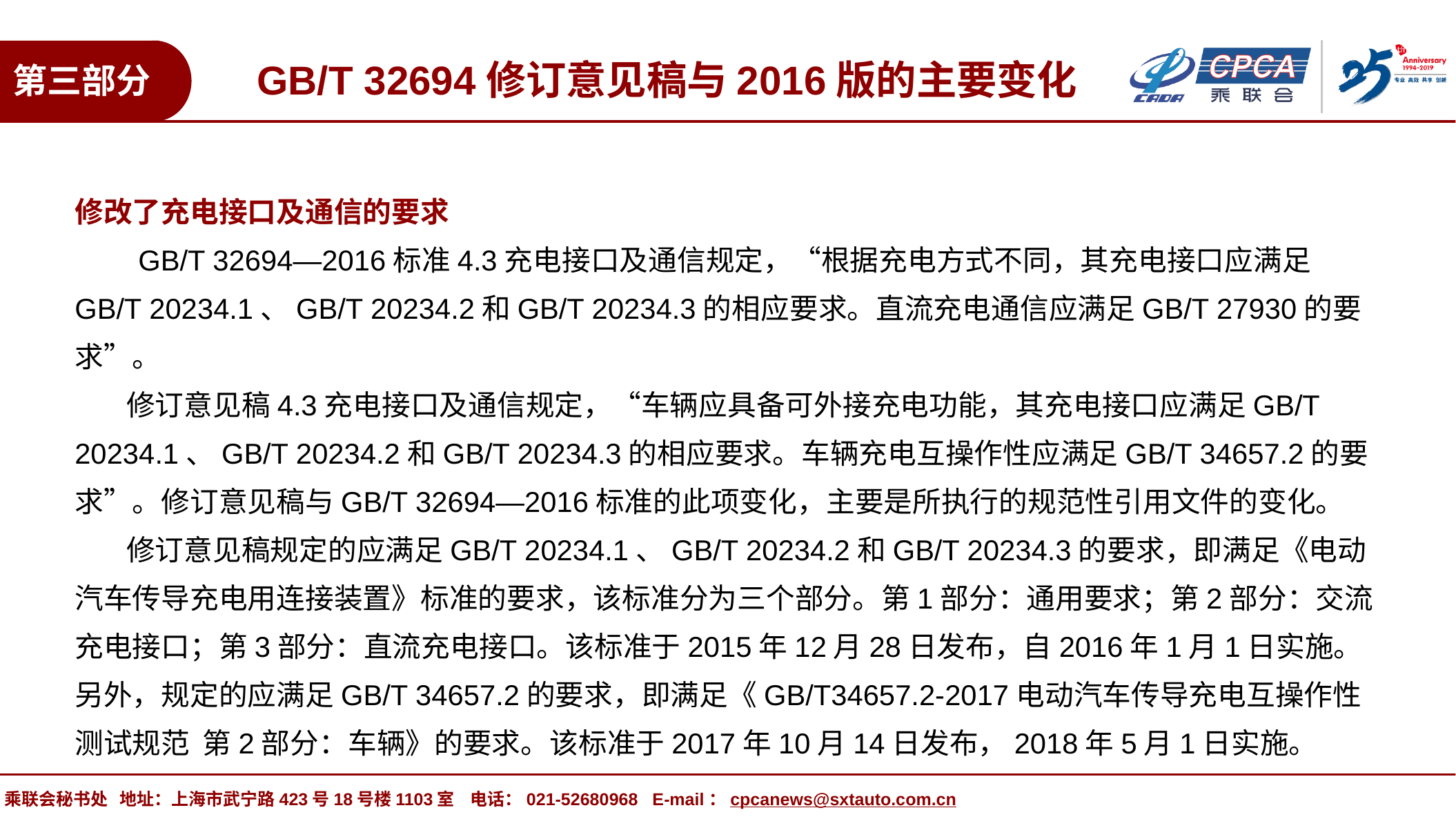

GB/T 32694修订意见稿与2016版的主要变化
第三部分
修改了充电接口及通信的要求
        GB/T 32694—2016标准4.3充电接口及通信规定，“根据充电方式不同，其充电接口应满足GB/T 20234.1、GB/T 20234.2和GB/T 20234.3的相应要求。直流充电通信应满足GB/T 27930的要求”。
       修订意见稿4.3充电接口及通信规定，“车辆应具备可外接充电功能，其充电接口应满足GB/T 20234.1、GB/T 20234.2和GB/T 20234.3的相应要求。车辆充电互操作性应满足GB/T 34657.2的要求”。修订意见稿与GB/T 32694—2016标准的此项变化，主要是所执行的规范性引用文件的变化。
       修订意见稿规定的应满足GB/T 20234.1、GB/T 20234.2和GB/T 20234.3的要求，即满足《电动汽车传导充电用连接装置》标准的要求，该标准分为三个部分。第1部分：通用要求；第2部分：交流充电接口；第3部分：直流充电接口。该标准于2015年12月28日发布，自2016年1月1日实施。另外，规定的应满足GB/T 34657.2的要求，即满足《GB/T34657.2-2017电动汽车传导充电互操作性测试规范  第2部分：车辆》的要求。该标准于2017年10月14日发布，2018年5月1日实施。